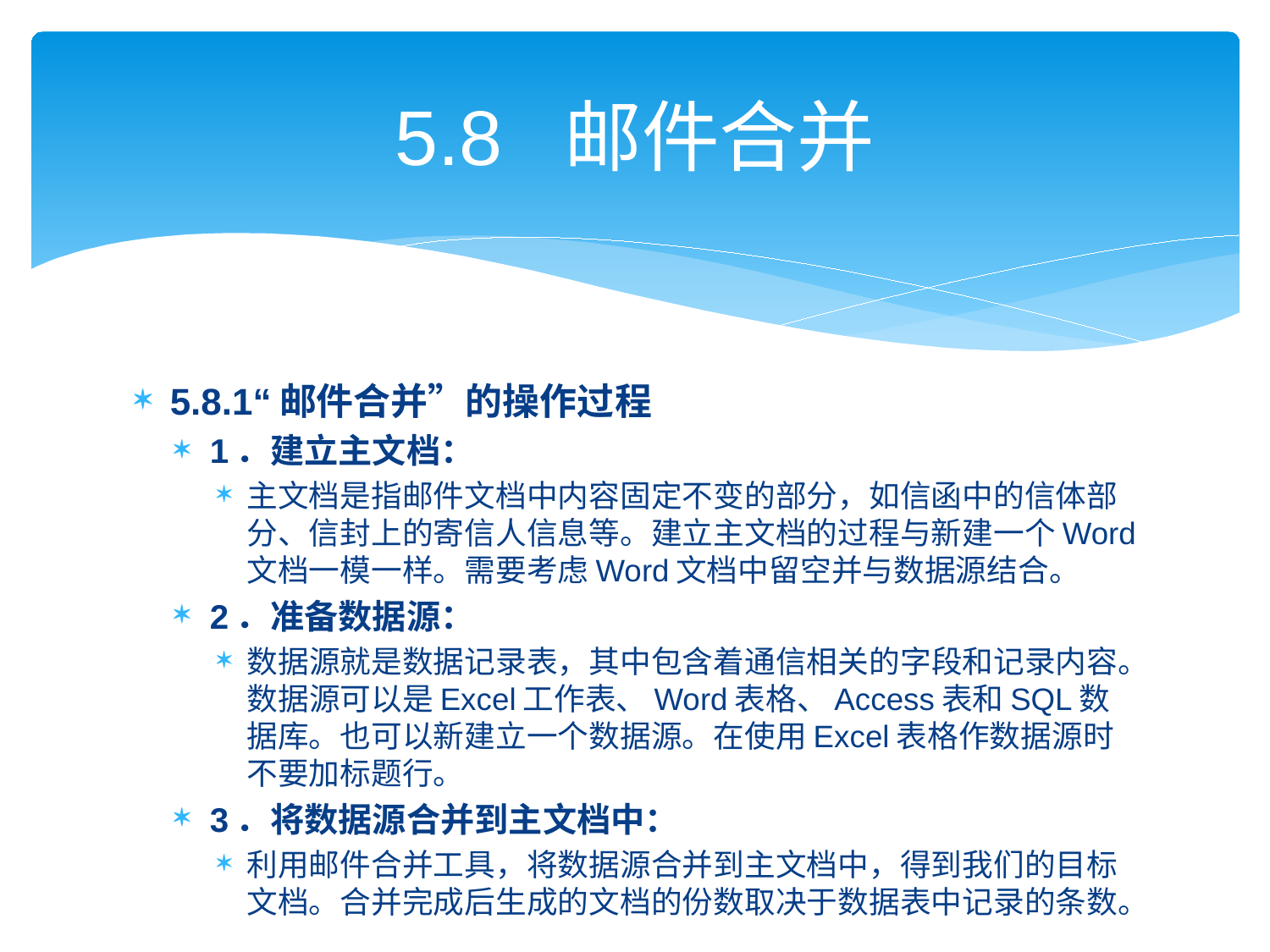

# 5.8  邮件合并
5.8.1“邮件合并”的操作过程
1．建立主文档：
主文档是指邮件文档中内容固定不变的部分，如信函中的信体部分、信封上的寄信人信息等。建立主文档的过程与新建一个Word文档一模一样。需要考虑Word文档中留空并与数据源结合。
2．准备数据源：
数据源就是数据记录表，其中包含着通信相关的字段和记录内容。数据源可以是Excel工作表、Word表格、Access表和SQL数据库。也可以新建立一个数据源。在使用Excel表格作数据源时不要加标题行。
3．将数据源合并到主文档中：
利用邮件合并工具，将数据源合并到主文档中，得到我们的目标文档。合并完成后生成的文档的份数取决于数据表中记录的条数。